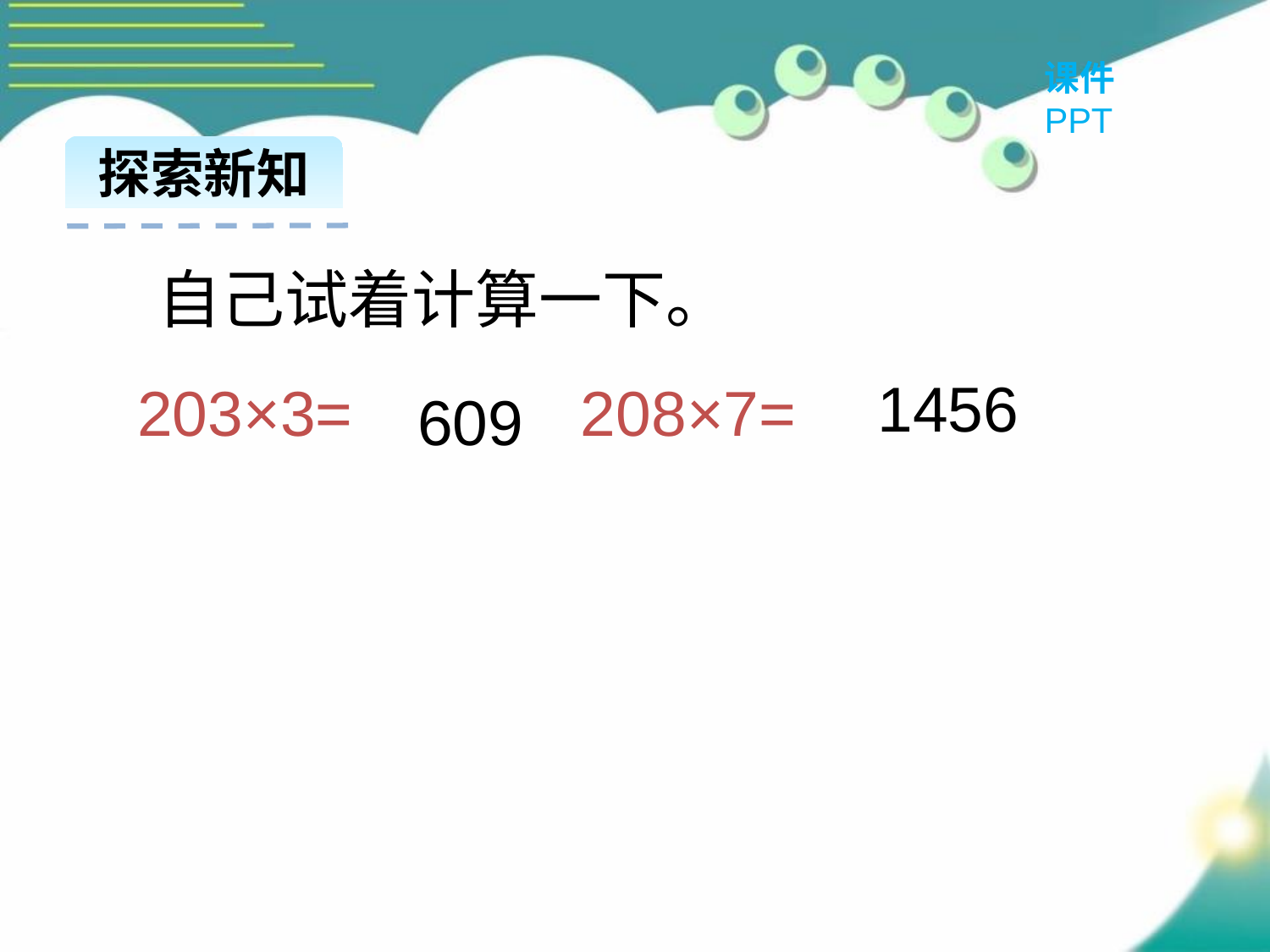

课件PPT
探索新知

自己试着计算一下。
1456
203×3=             208×7=
609